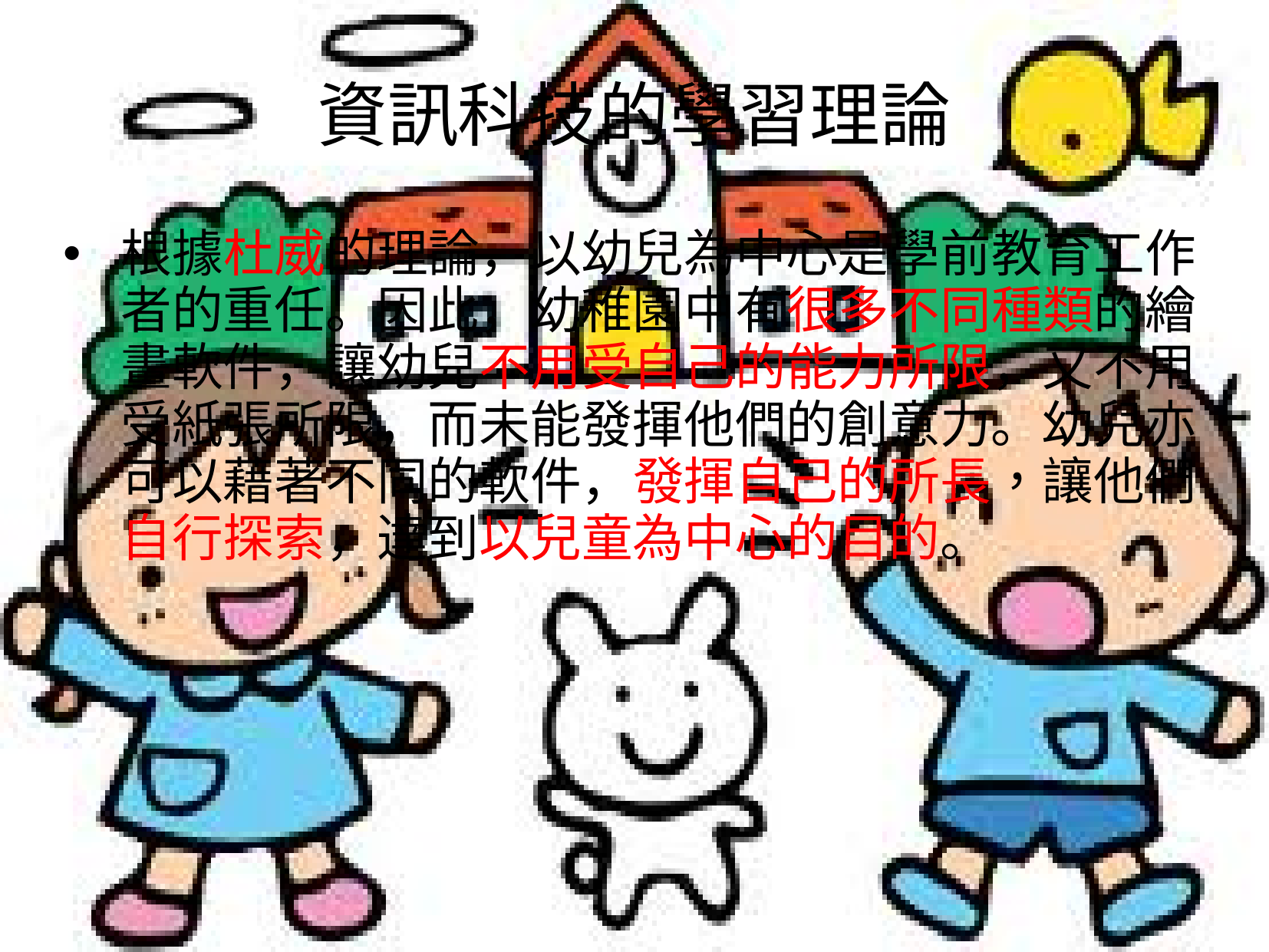

# 資訊科技的學習理論
根據杜威的理論，以幼兒為中心是學前教育工作者的重任。因此，幼稚園中有很多不同種類的繪畫軟件，讓幼兒不用受自己的能力所限，又不用受紙張所限，而未能發揮他們的創意力。幼兒亦可以藉著不同的軟件，發揮自己的所長，讓他們自行探索，達到以兒童為中心的目的。